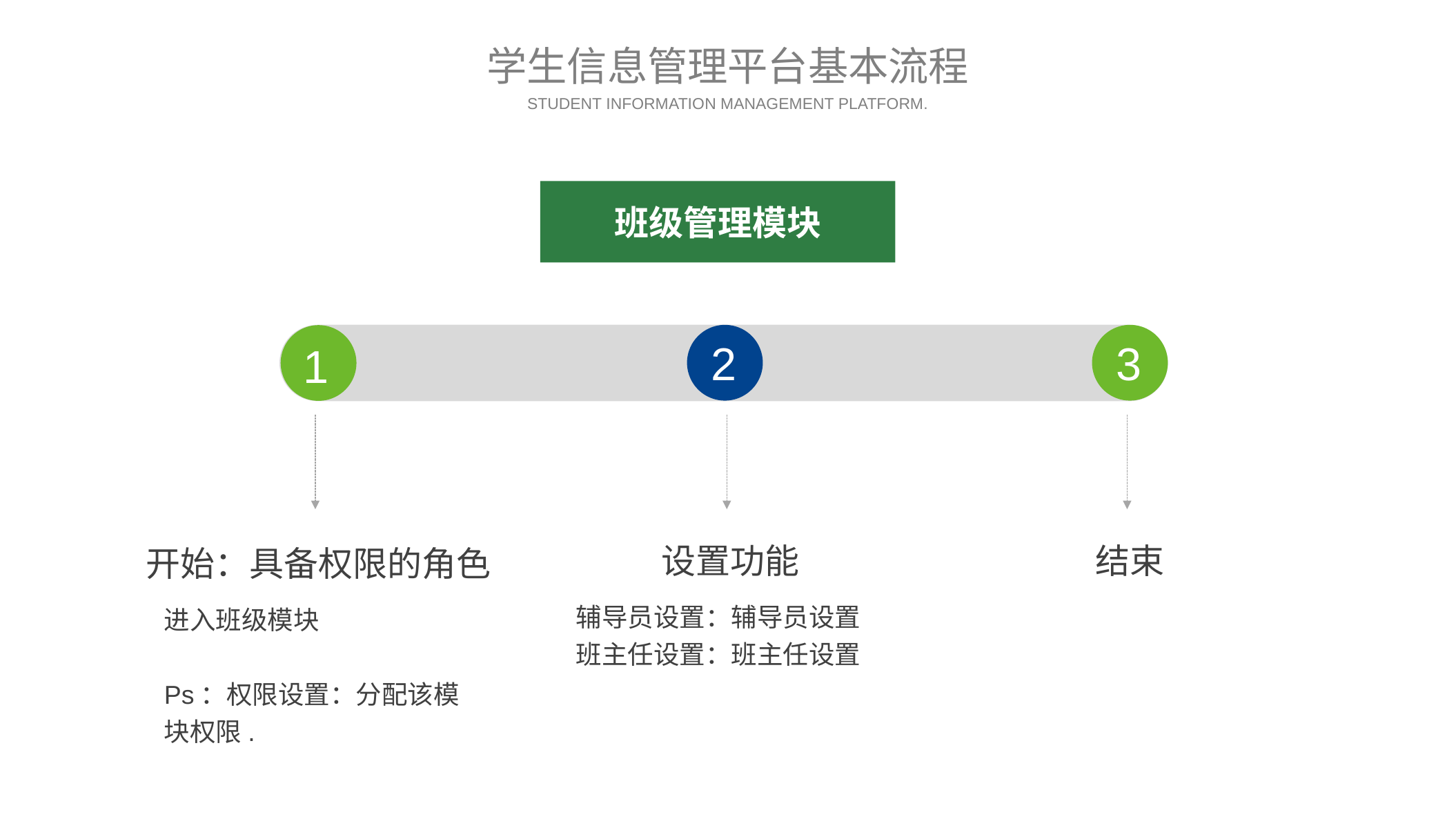

学生信息管理平台基本流程
STUDENT INFORMATION MANAGEMENT PLATFORM.
班级管理模块

3
2
1
设置功能
结束
开始：具备权限的角色
辅导员设置：辅导员设置
班主任设置：班主任设置
进入班级模块

Ps：权限设置：分配该模块权限.